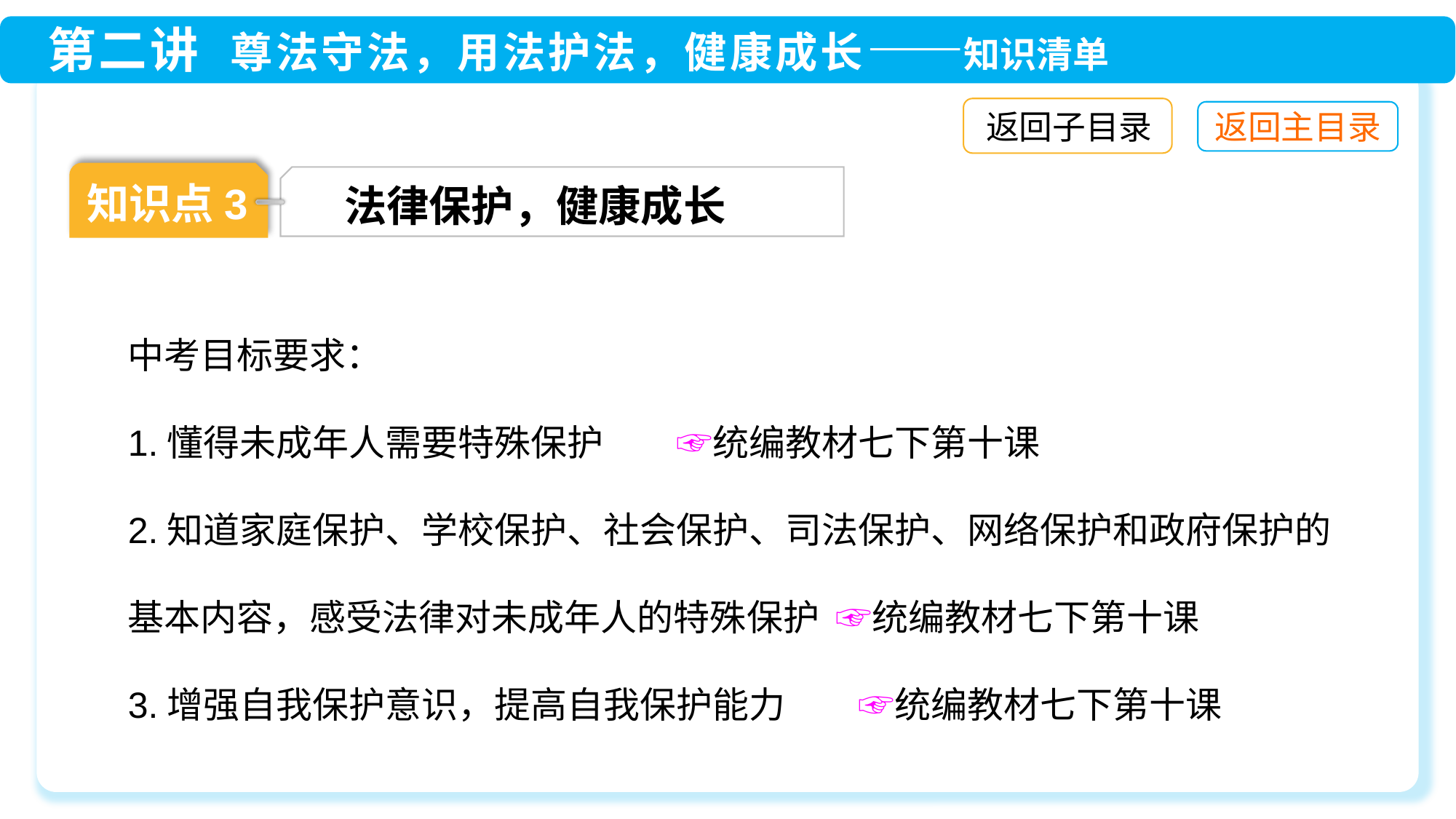

返回子目录
知识点3
法律保护，健康成长

中考目标要求：
1.懂得未成年人需要特殊保护　　☞统编教材七下第十课
2.知道家庭保护、学校保护、社会保护、司法保护、网络保护和政府保护的基本内容，感受法律对未成年人的特殊保护  ☞统编教材七下第十课
3.增强自我保护意识，提高自我保护能力　　☞统编教材七下第十课